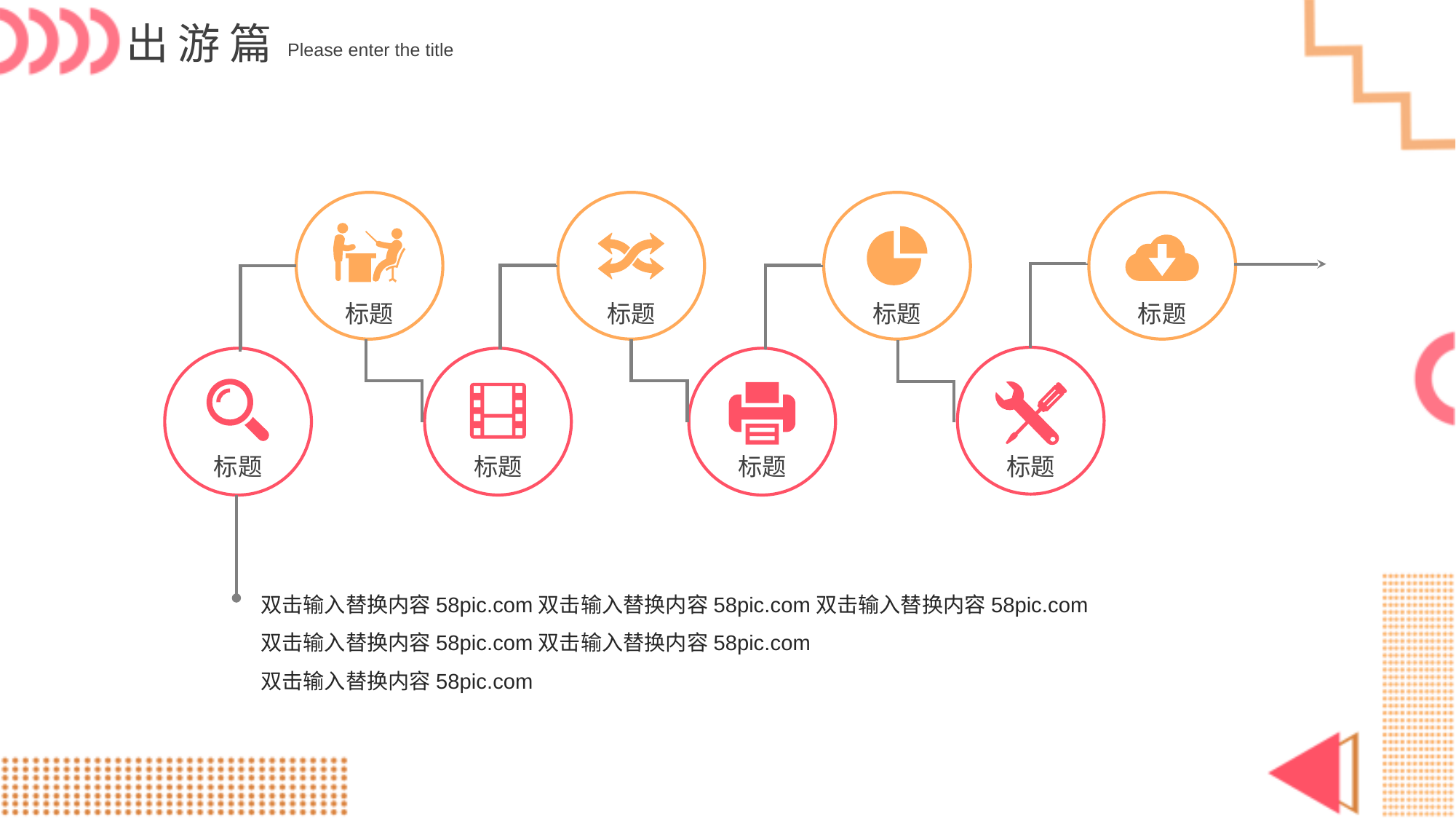

出游篇
Please enter the title

标题
标题
标题
标题

标题
标题
标题
标题
双击输入替换内容58pic.com双击输入替换内容58pic.com双击输入替换内容58pic.com
双击输入替换内容58pic.com双击输入替换内容58pic.com
双击输入替换内容58pic.com